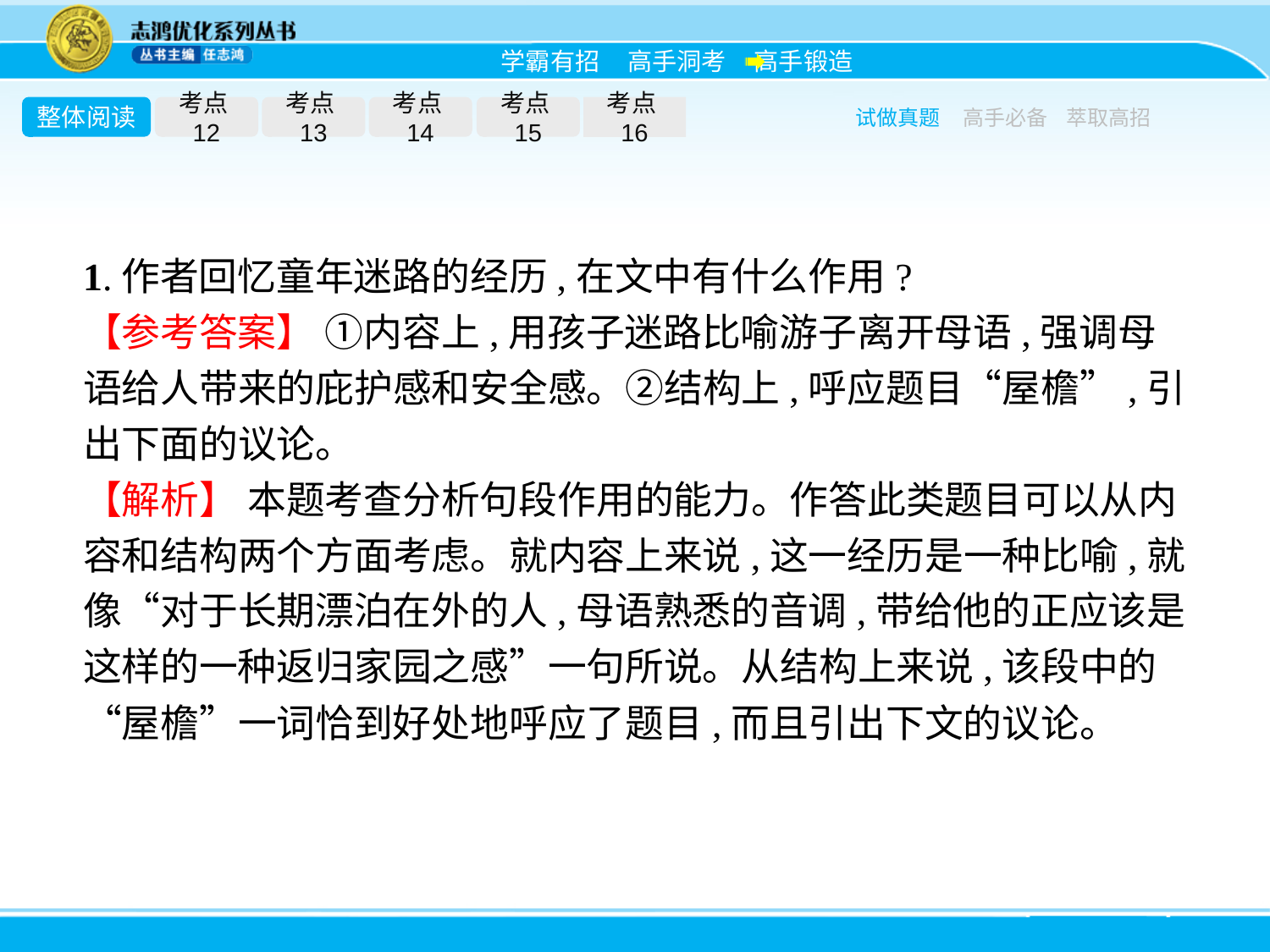

整体阅读
考点12
考点13
考点14
考点15
考点16
试做真题
高手必备
萃取高招
1.作者回忆童年迷路的经历,在文中有什么作用?
【参考答案】 ①内容上,用孩子迷路比喻游子离开母语,强调母语给人带来的庇护感和安全感。②结构上,呼应题目“屋檐”,引出下面的议论。
【解析】 本题考查分析句段作用的能力。作答此类题目可以从内容和结构两个方面考虑。就内容上来说,这一经历是一种比喻,就像“对于长期漂泊在外的人,母语熟悉的音调,带给他的正应该是这样的一种返归家园之感”一句所说。从结构上来说,该段中的“屋檐”一词恰到好处地呼应了题目,而且引出下文的议论。